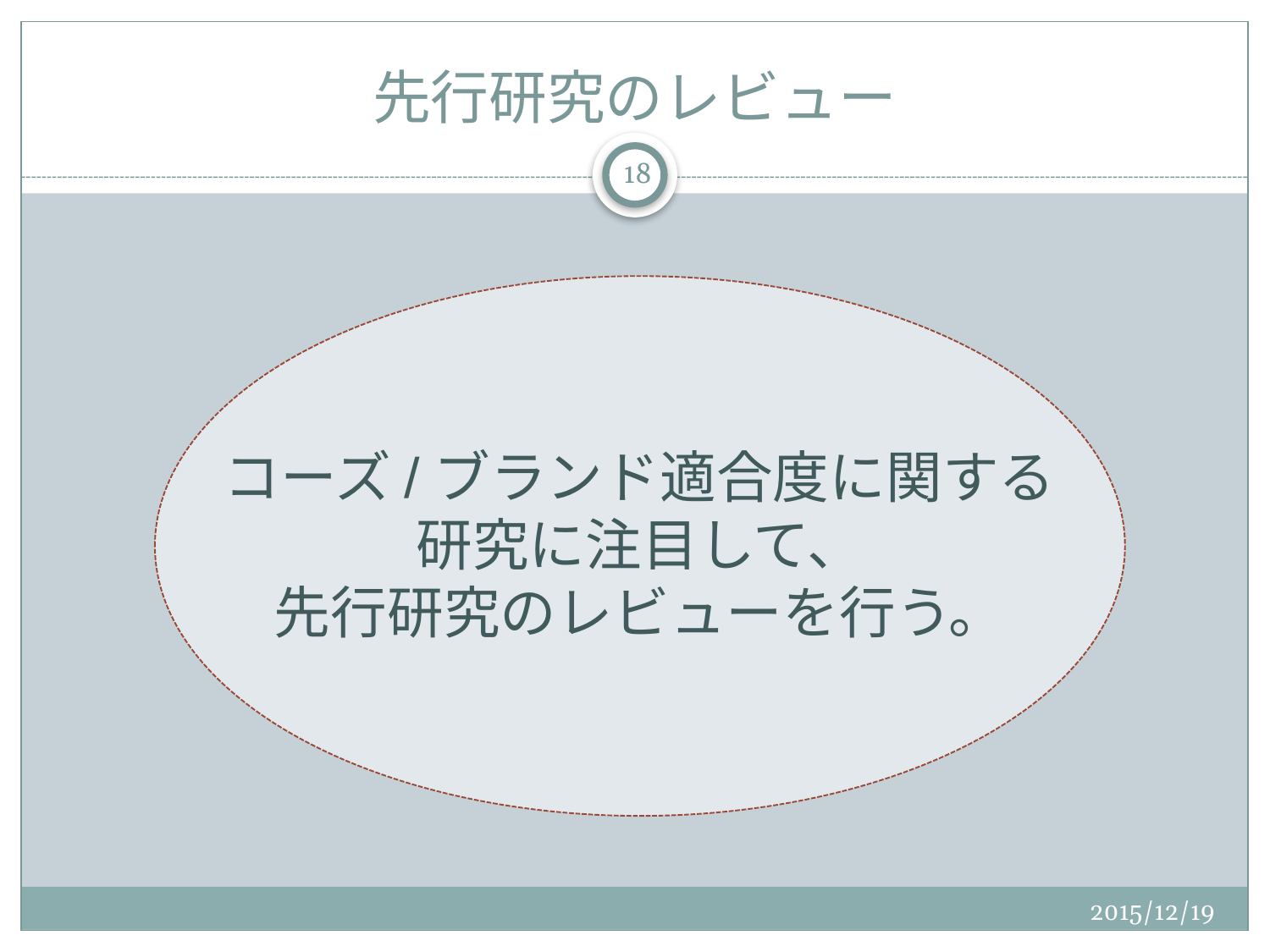

# 先行研究のレビュー
18

コーズ/ブランド適合度に関する
研究に注目して、
先行研究のレビューを行う。

2015/12/19